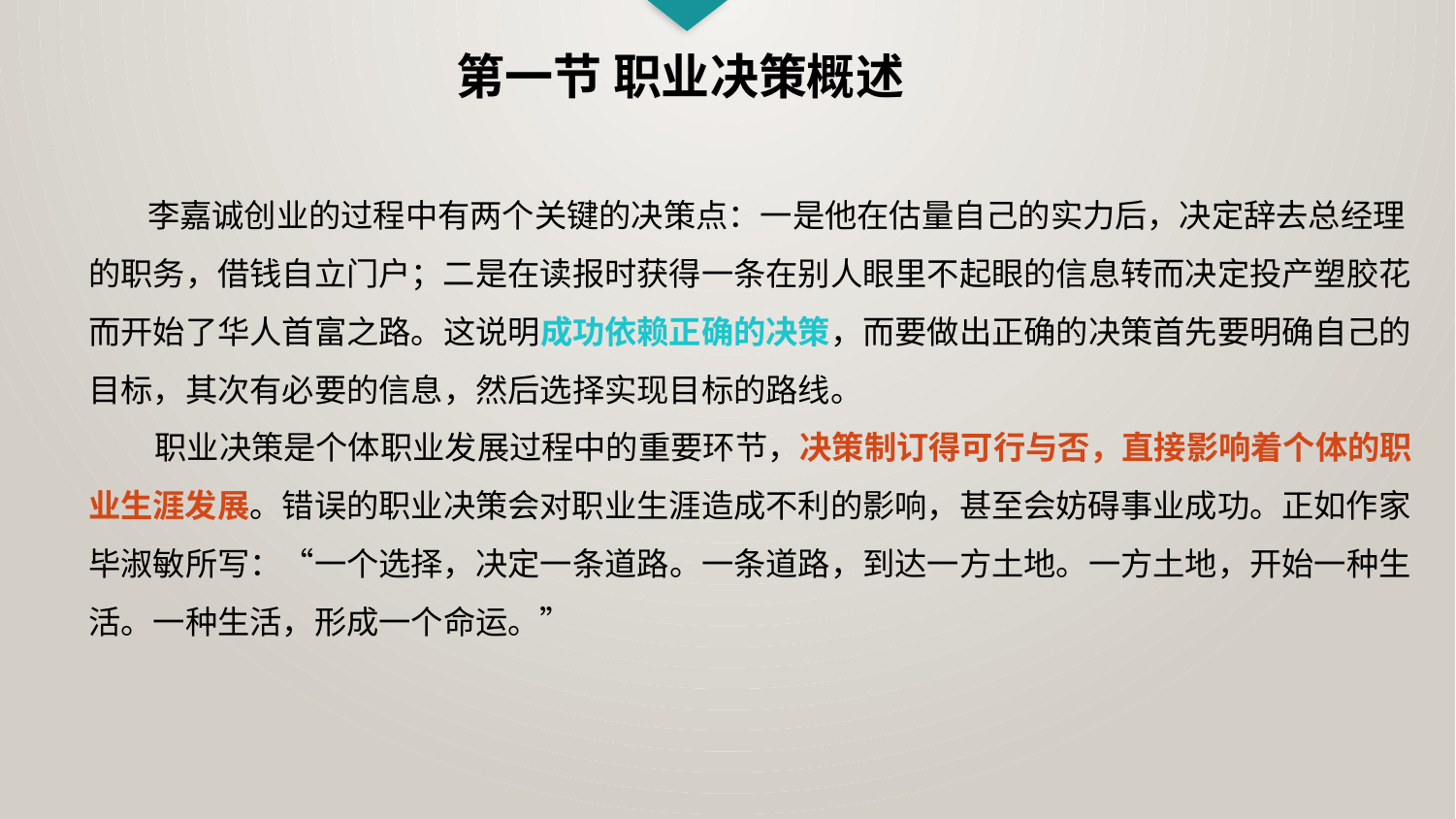

第一节 职业决策概述
       李嘉诚创业的过程中有两个关键的决策点：一是他在估量自己的实力后，决定辞去总经理的职务，借钱自立门户；二是在读报时获得一条在别人眼里不起眼的信息转而决定投产塑胶花而开始了华人首富之路。这说明成功依赖正确的决策，而要做出正确的决策首先要明确自己的目标，其次有必要的信息，然后选择实现目标的路线。
        职业决策是个体职业发展过程中的重要环节，决策制订得可行与否，直接影响着个体的职业生涯发展。错误的职业决策会对职业生涯造成不利的影响，甚至会妨碍事业成功。正如作家毕淑敏所写：“一个选择，决定一条道路。一条道路，到达一方土地。一方土地，开始一种生活。一种生活，形成一个命运。”
7